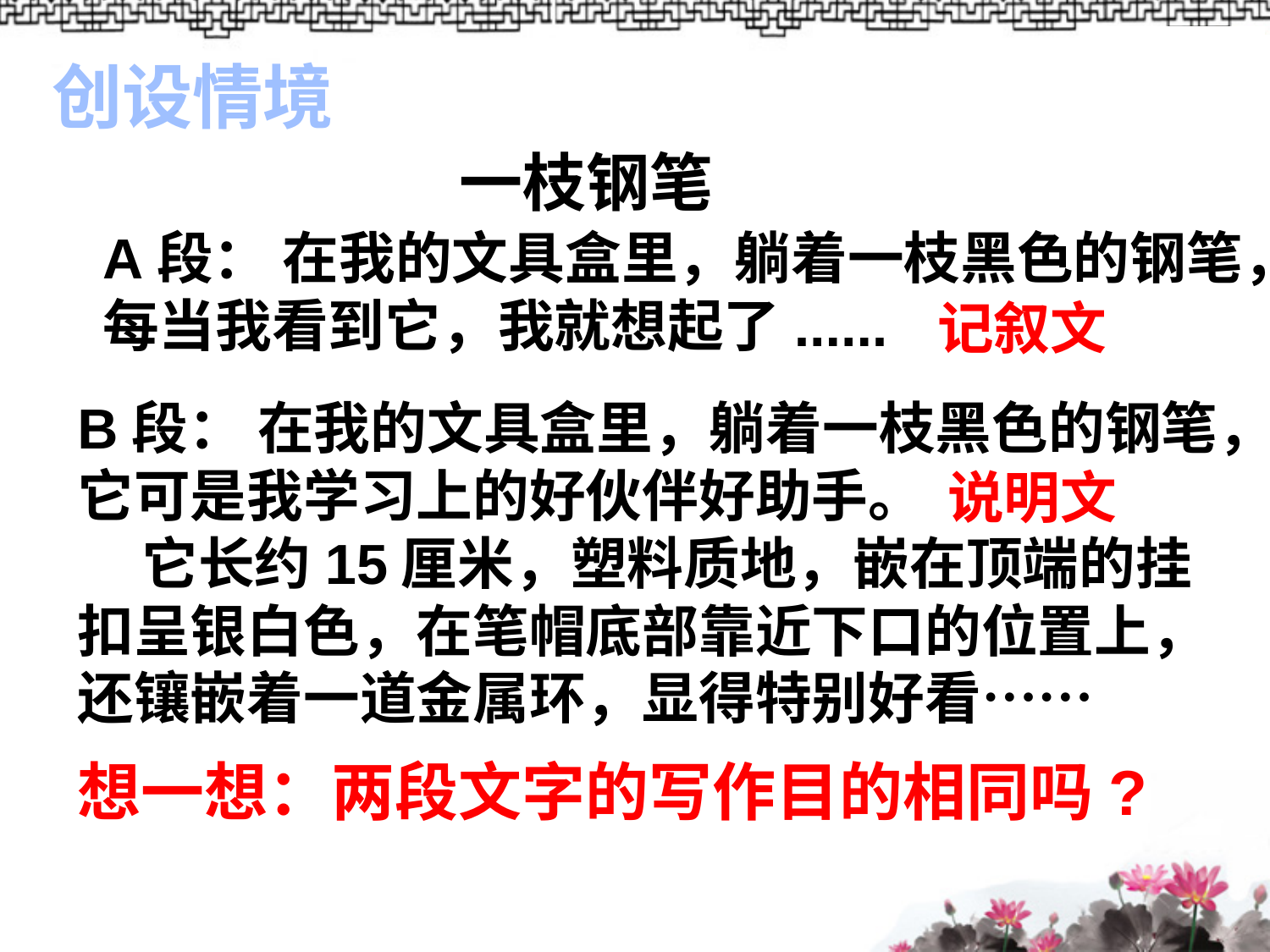

创设情境
一枝钢笔
A段： 在我的文具盒里，躺着一枝黑色的钢笔，每当我看到它，我就想起了......
记叙文
B段： 在我的文具盒里，躺着一枝黑色的钢笔，它可是我学习上的好伙伴好助手。
     它长约15厘米，塑料质地，嵌在顶端的挂扣呈银白色，在笔帽底部靠近下口的位置上，还镶嵌着一道金属环，显得特别好看……
说明文
想一想：两段文字的写作目的相同吗?